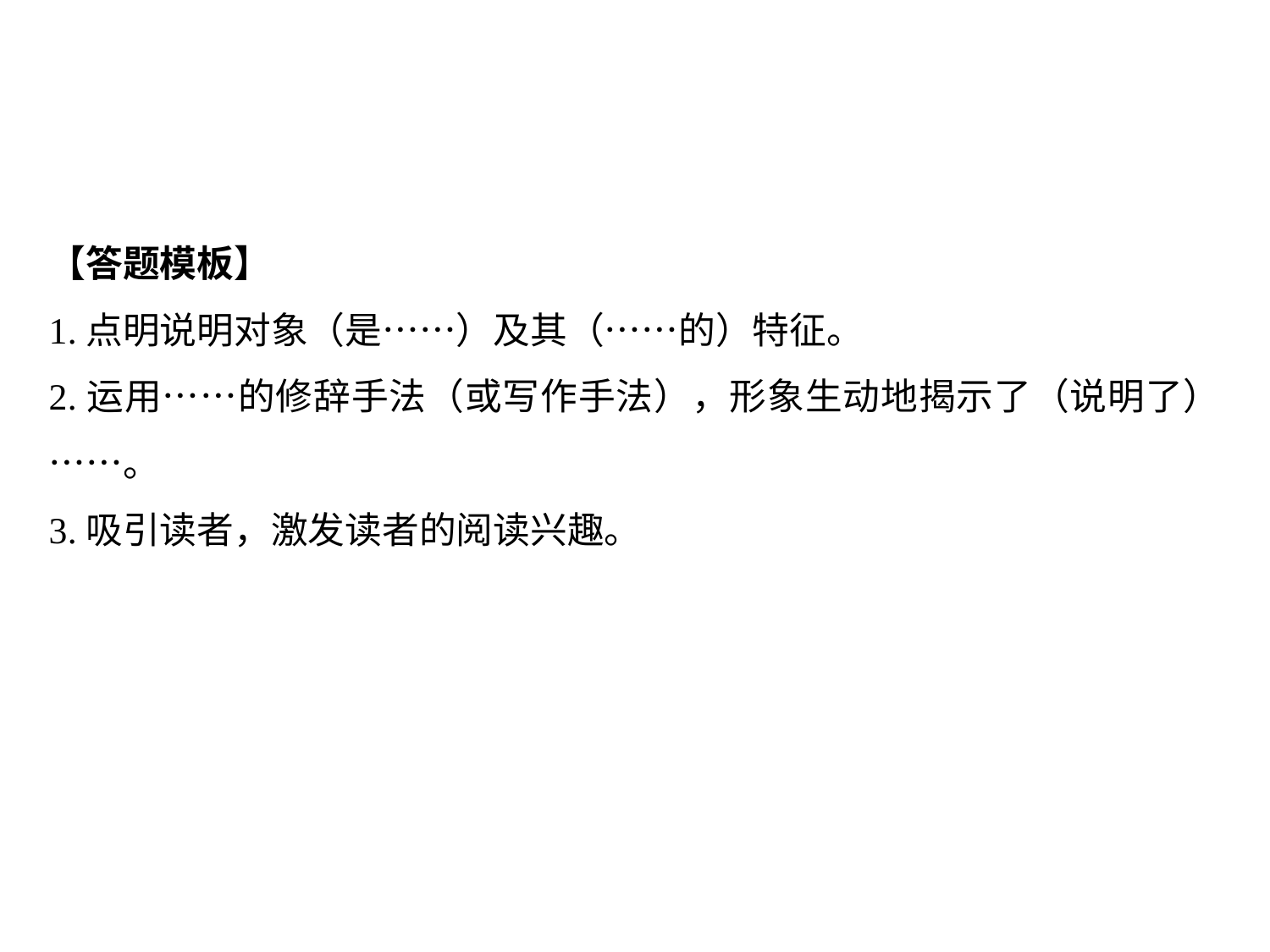

【答题模板】
1.点明说明对象（是……）及其（……的）特征。
2.运用……的修辞手法（或写作手法），形象生动地揭示了（说明了）……。
3.吸引读者，激发读者的阅读兴趣。